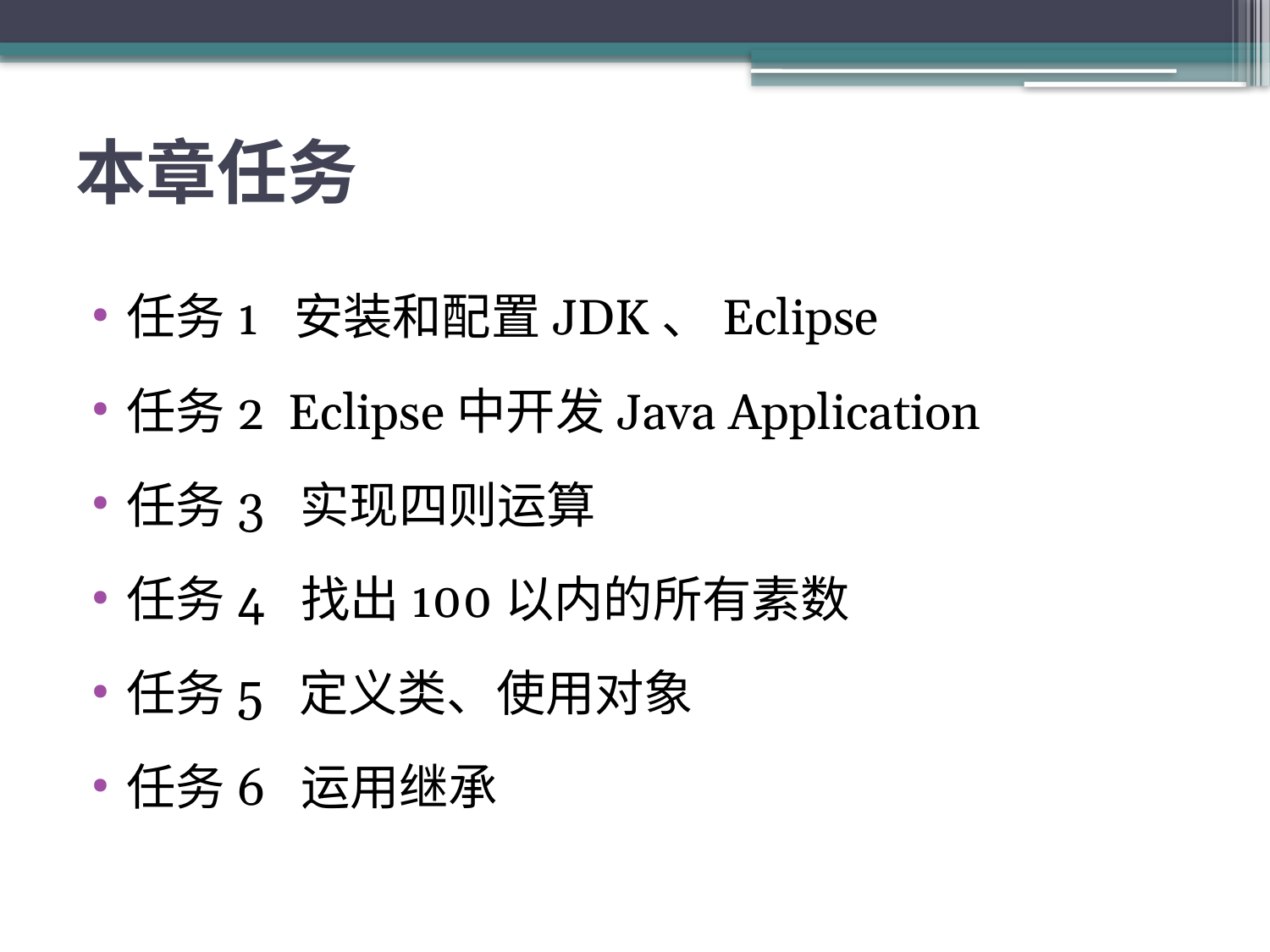

# 本章任务
任务1  安装和配置JDK、Eclipse
任务2  Eclipse中开发Java Application
任务3  实现四则运算
任务4  找出100以内的所有素数
任务5  定义类、使用对象
任务6  运用继承